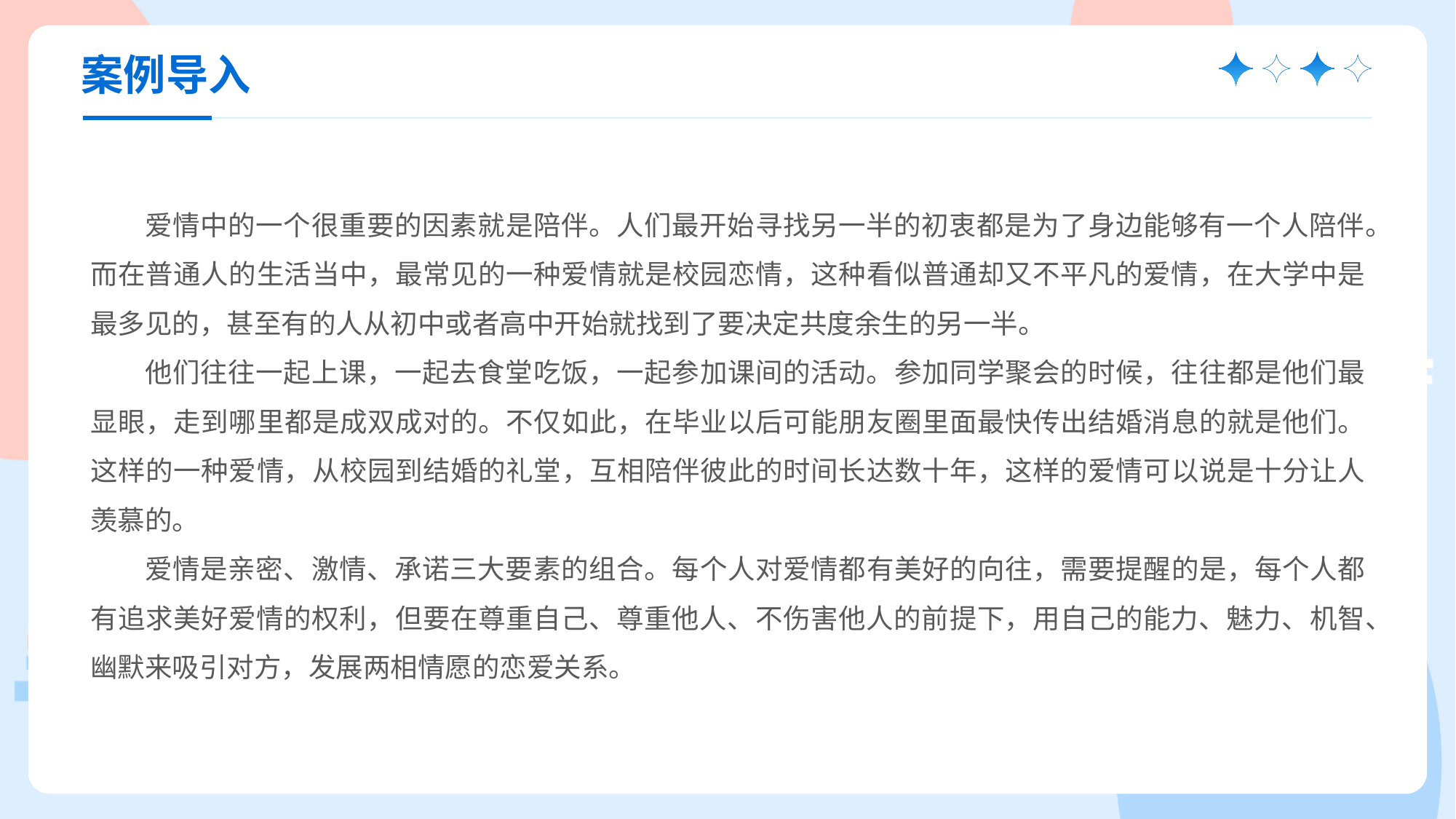

案例导入
爱情中的一个很重要的因素就是陪伴。人们最开始寻找另一半的初衷都是为了身边能够有一个人陪伴。而在普通人的生活当中，最常见的一种爱情就是校园恋情，这种看似普通却又不平凡的爱情，在大学中是最多见的，甚至有的人从初中或者高中开始就找到了要决定共度余生的另一半。
他们往往一起上课，一起去食堂吃饭，一起参加课间的活动。参加同学聚会的时候，往往都是他们最显眼，走到哪里都是成双成对的。不仅如此，在毕业以后可能朋友圈里面最快传出结婚消息的就是他们。这样的一种爱情，从校园到结婚的礼堂，互相陪伴彼此的时间长达数十年，这样的爱情可以说是十分让人羡慕的。
爱情是亲密、激情、承诺三大要素的组合。每个人对爱情都有美好的向往，需要提醒的是，每个人都有追求美好爱情的权利，但要在尊重自己、尊重他人、不伤害他人的前提下，用自己的能力、魅力、机智、幽默来吸引对方，发展两相情愿的恋爱关系。